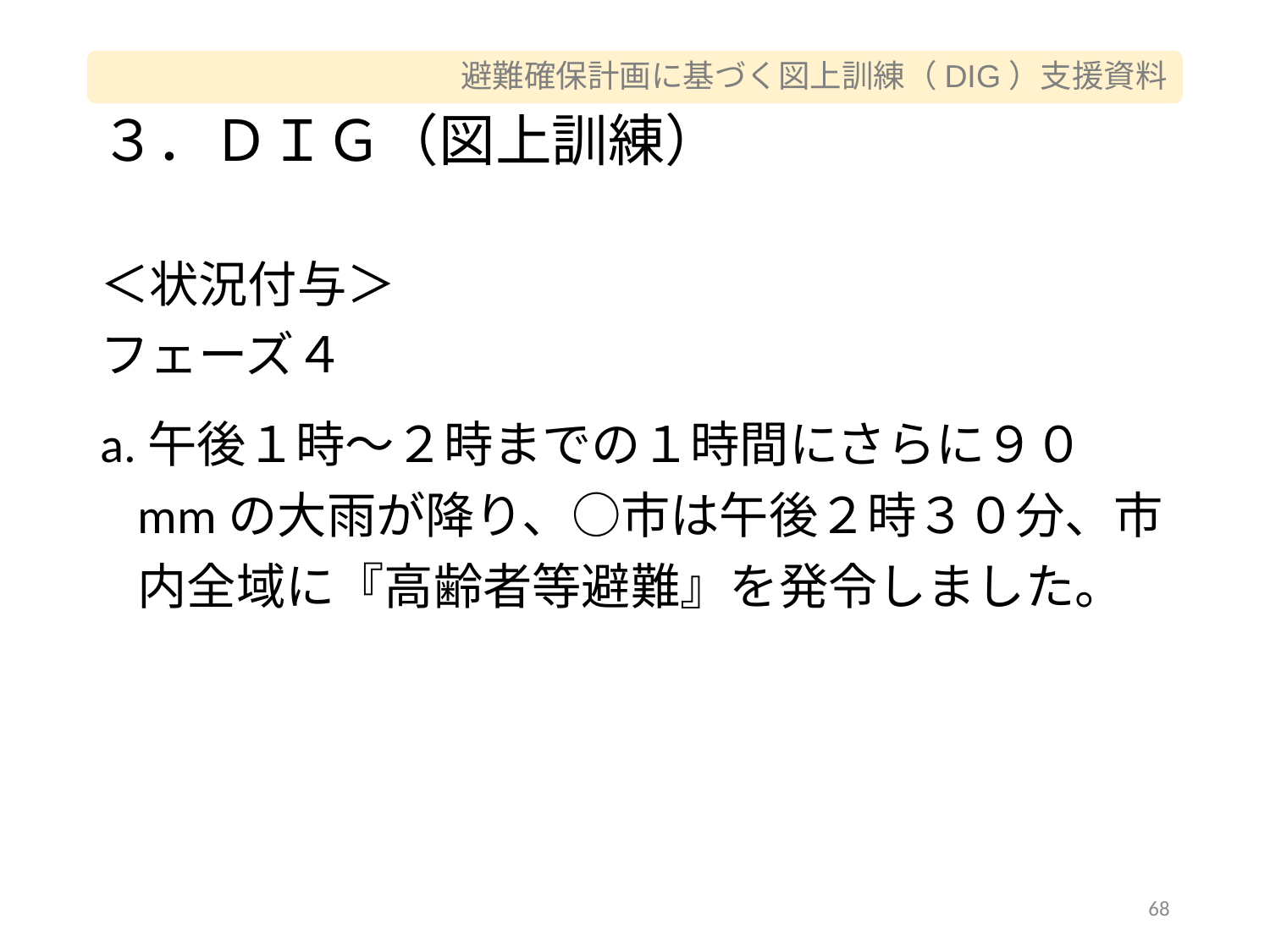

# ３．ＤＩＧ（図上訓練）
＜状況付与＞
フェーズ４
a.午後１時～２時までの１時間にさらに９０mmの大雨が降り、○市は午後２時３０分、市内全域に『高齢者等避難』を発令しました。
68